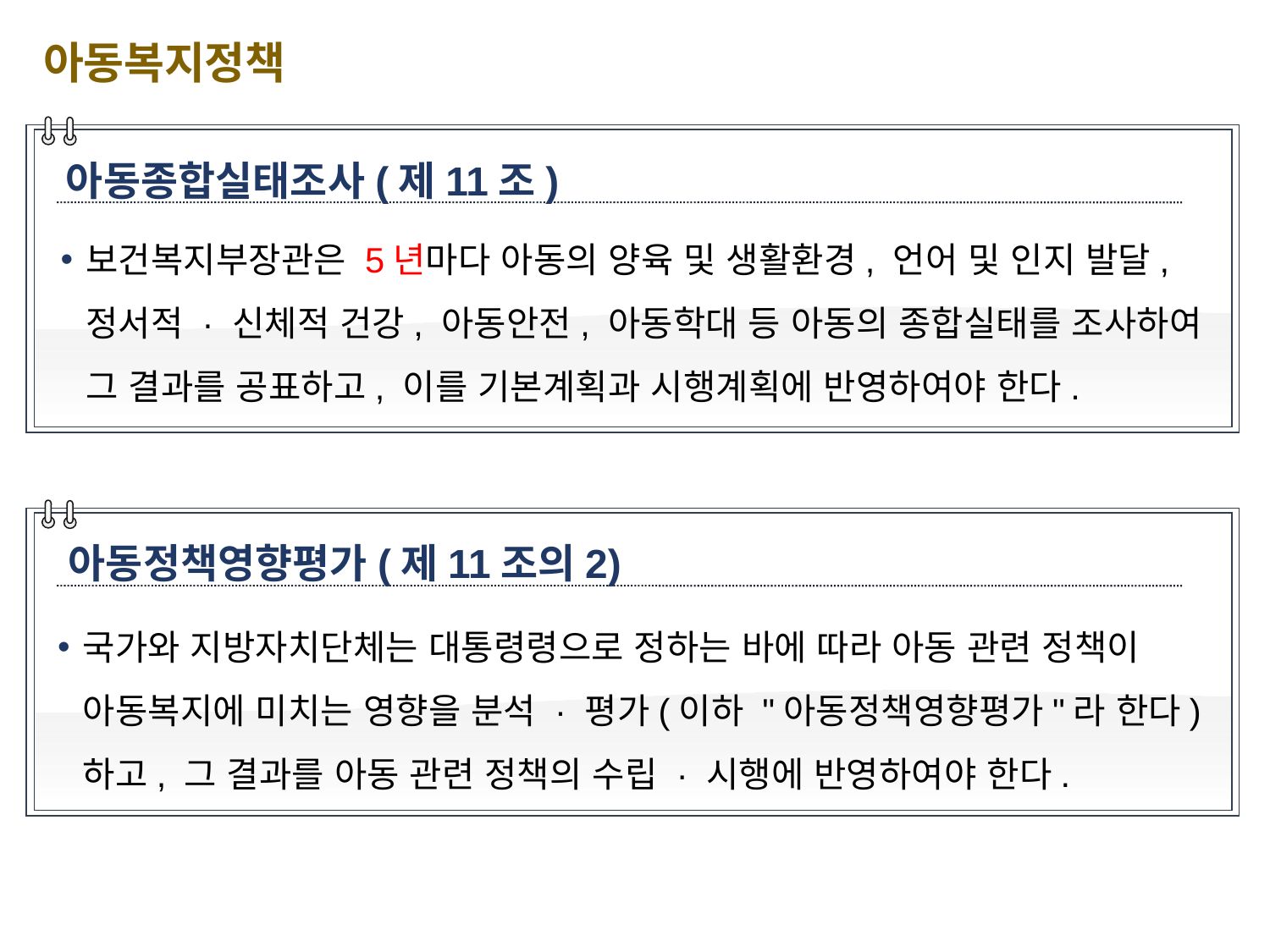

아동복지정책

아동종합실태조사(제11조)

보건복지부장관은 5년마다 아동의 양육 및 생활환경, 언어 및 인지 발달, 정서적 · 신체적 건강, 아동안전, 아동학대 등 아동의 종합실태를 조사하여 그 결과를 공표하고, 이를 기본계획과 시행계획에 반영하여야 한다.

아동정책영향평가(제11조의2)

국가와 지방자치단체는 대통령령으로 정하는 바에 따라 아동 관련 정책이 아동복지에 미치는 영향을 분석 · 평가(이하 "아동정책영향평가"라 한다)하고, 그 결과를 아동 관련 정책의 수립 · 시행에 반영하여야 한다.